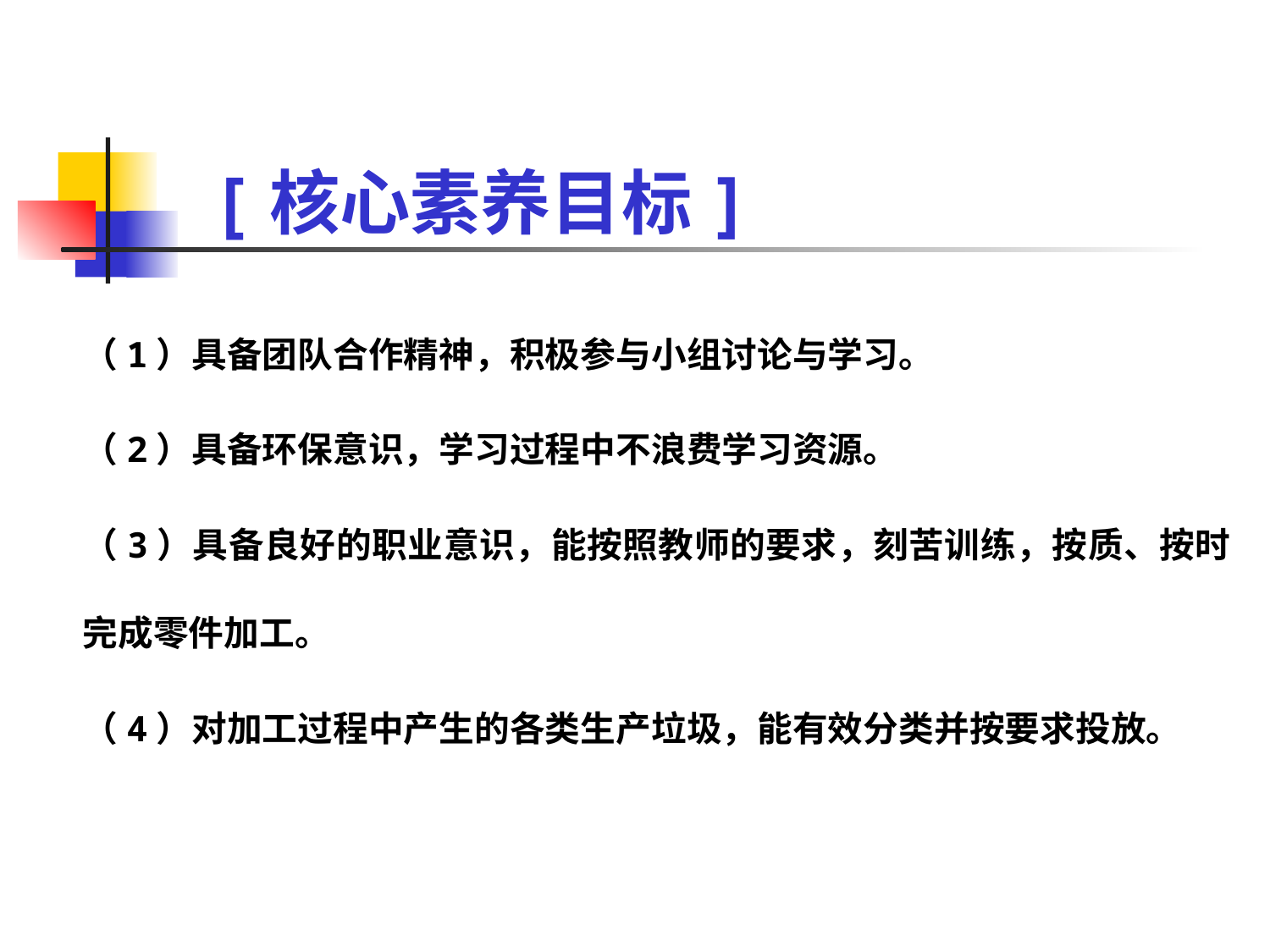

# [核心素养目标]
（1）具备团队合作精神，积极参与小组讨论与学习。
（2）具备环保意识，学习过程中不浪费学习资源。
（3）具备良好的职业意识，能按照教师的要求，刻苦训练，按质、按时完成零件加工。
（4）对加工过程中产生的各类生产垃圾，能有效分类并按要求投放。